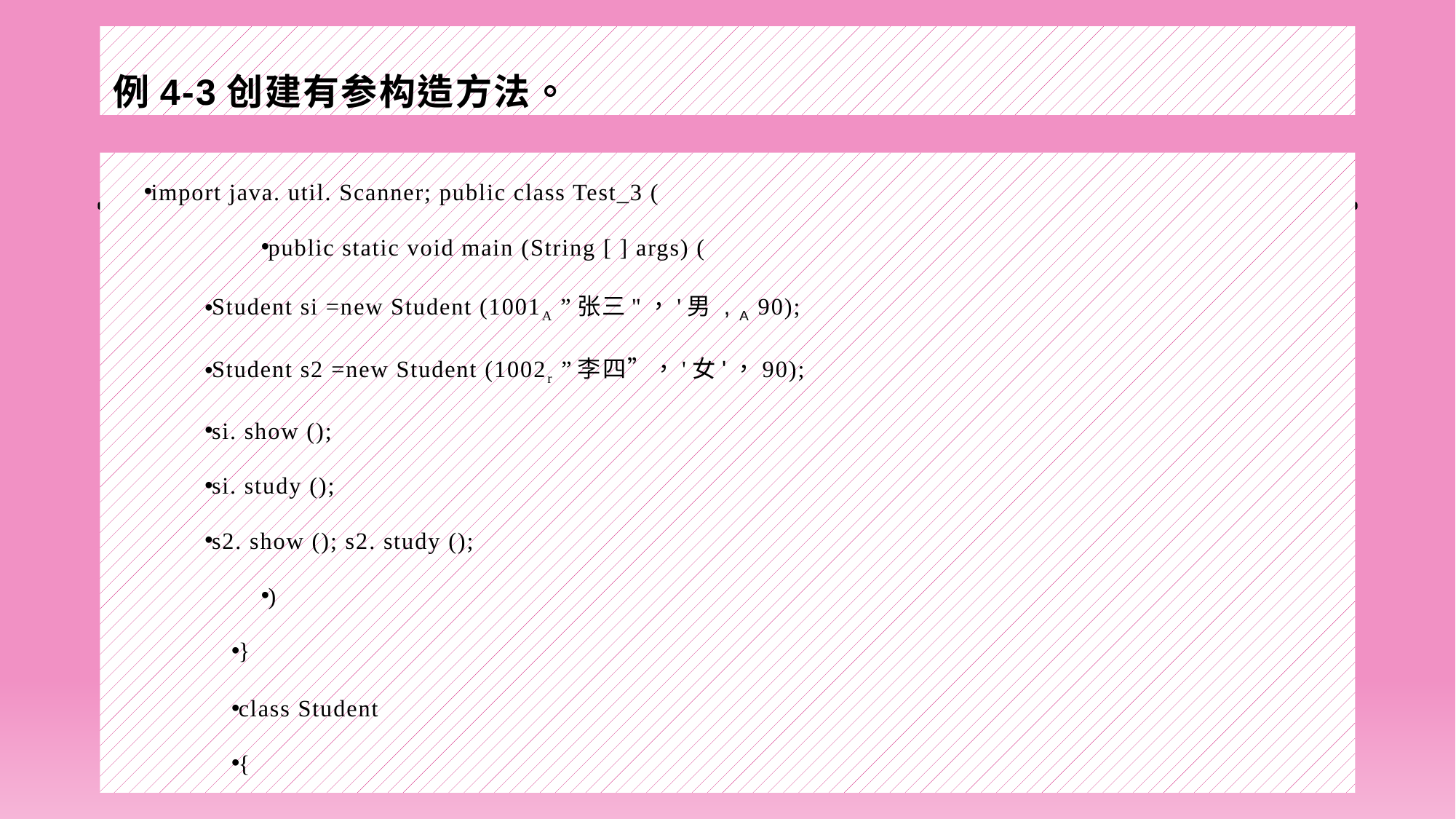

# 例4-3创建有参构造方法。
import java. util. Scanner; public class Test_3 (
public static void main (String [ ] args) (
Student si =new Student (1001A ”张三"，'男 , A 90);
Student s2 =new Student (1002r ”李四”，'女'，90);
si. show ();
si. study ();
s2. show (); s2. study ();
)
}
class Student
{